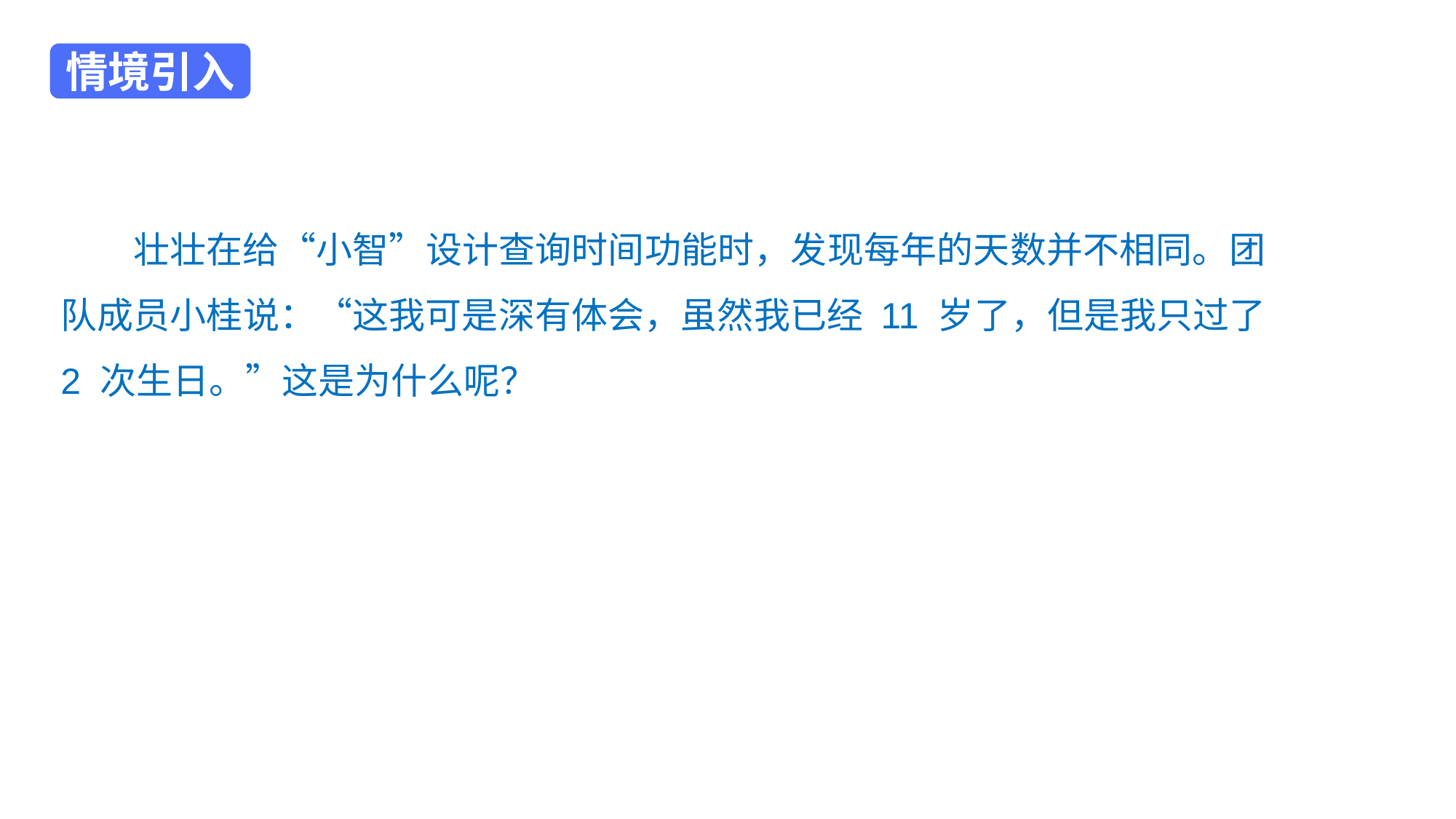

情境引入
壮壮在给“小智”设计查询时间功能时，发现每年的天数并不相同。团队成员小桂说：“这我可是深有体会，虽然我已经 11 岁了，但是我只过了 2 次生日。”这是为什么呢？